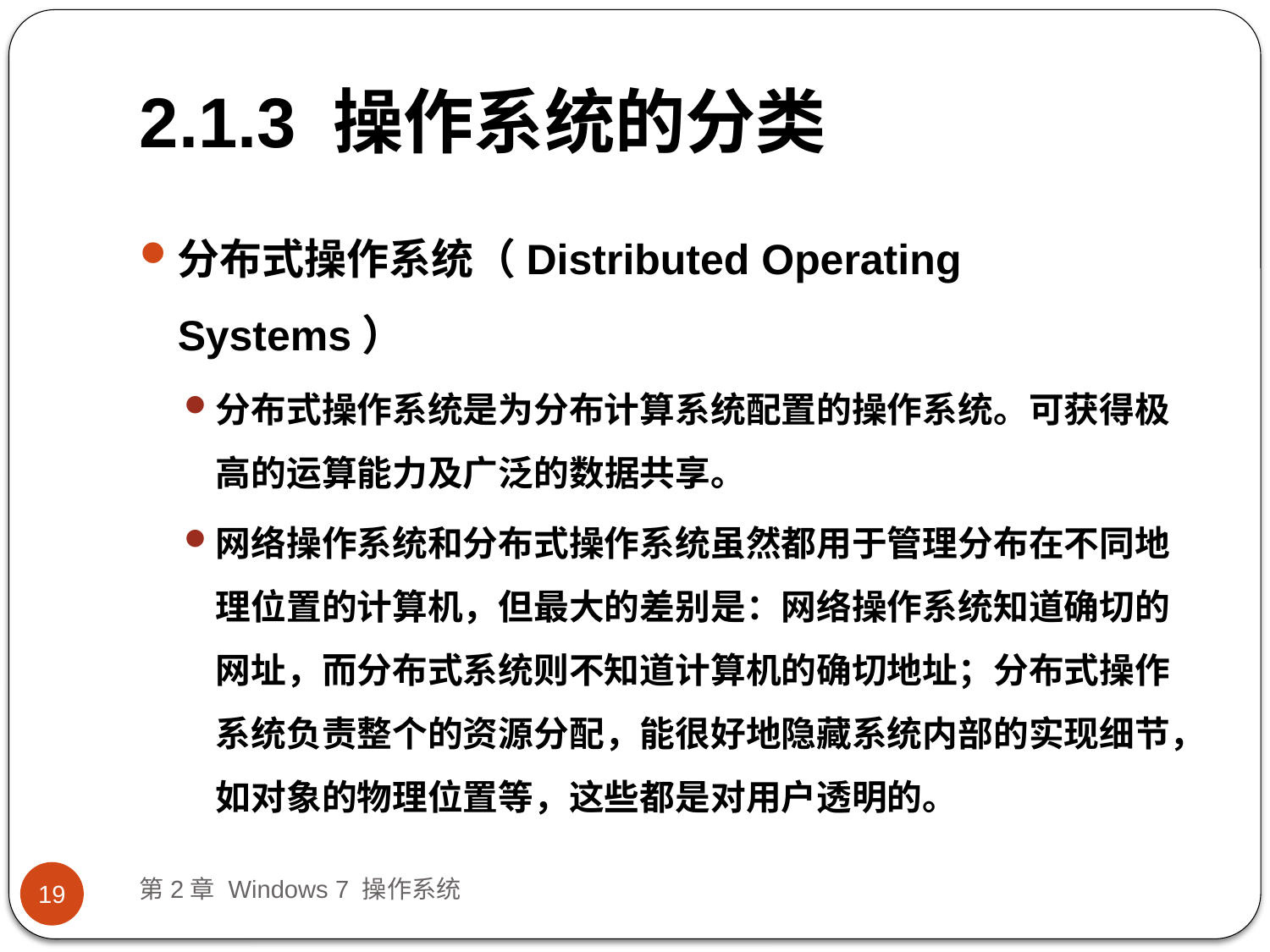

# 2.1.3 操作系统的分类
分布式操作系统（Distributed Operating Systems）
分布式操作系统是为分布计算系统配置的操作系统。可获得极高的运算能力及广泛的数据共享。
网络操作系统和分布式操作系统虽然都用于管理分布在不同地理位置的计算机，但最大的差别是：网络操作系统知道确切的网址，而分布式系统则不知道计算机的确切地址；分布式操作系统负责整个的资源分配，能很好地隐藏系统内部的实现细节，如对象的物理位置等，这些都是对用户透明的。

第2章 Windows 7 操作系统
19